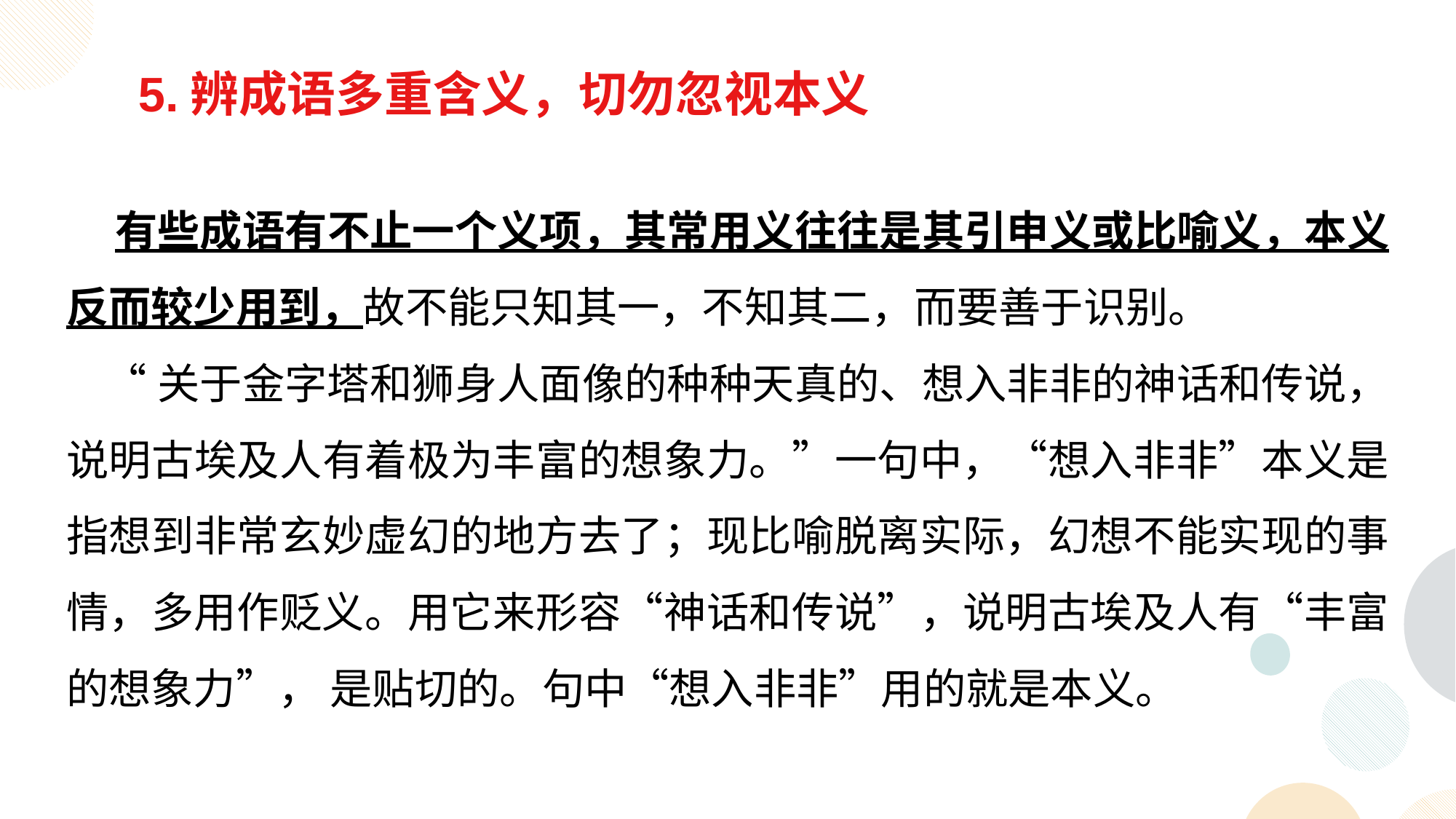

5.辨成语多重含义，切勿忽视本义
    有些成语有不止一个义项，其常用义往往是其引申义或比喻义，本义反而较少用到，故不能只知其一，不知其二，而要善于识别。
    “关于金字塔和狮身人面像的种种天真的、想入非非的神话和传说，说明古埃及人有着极为丰富的想象力。”一句中，“想入非非”本义是指想到非常玄妙虚幻的地方去了；现比喻脱离实际，幻想不能实现的事情，多用作贬义。用它来形容“神话和传说”，说明古埃及人有“丰富的想象力”， 是贴切的。句中“想入非非”用的就是本义。